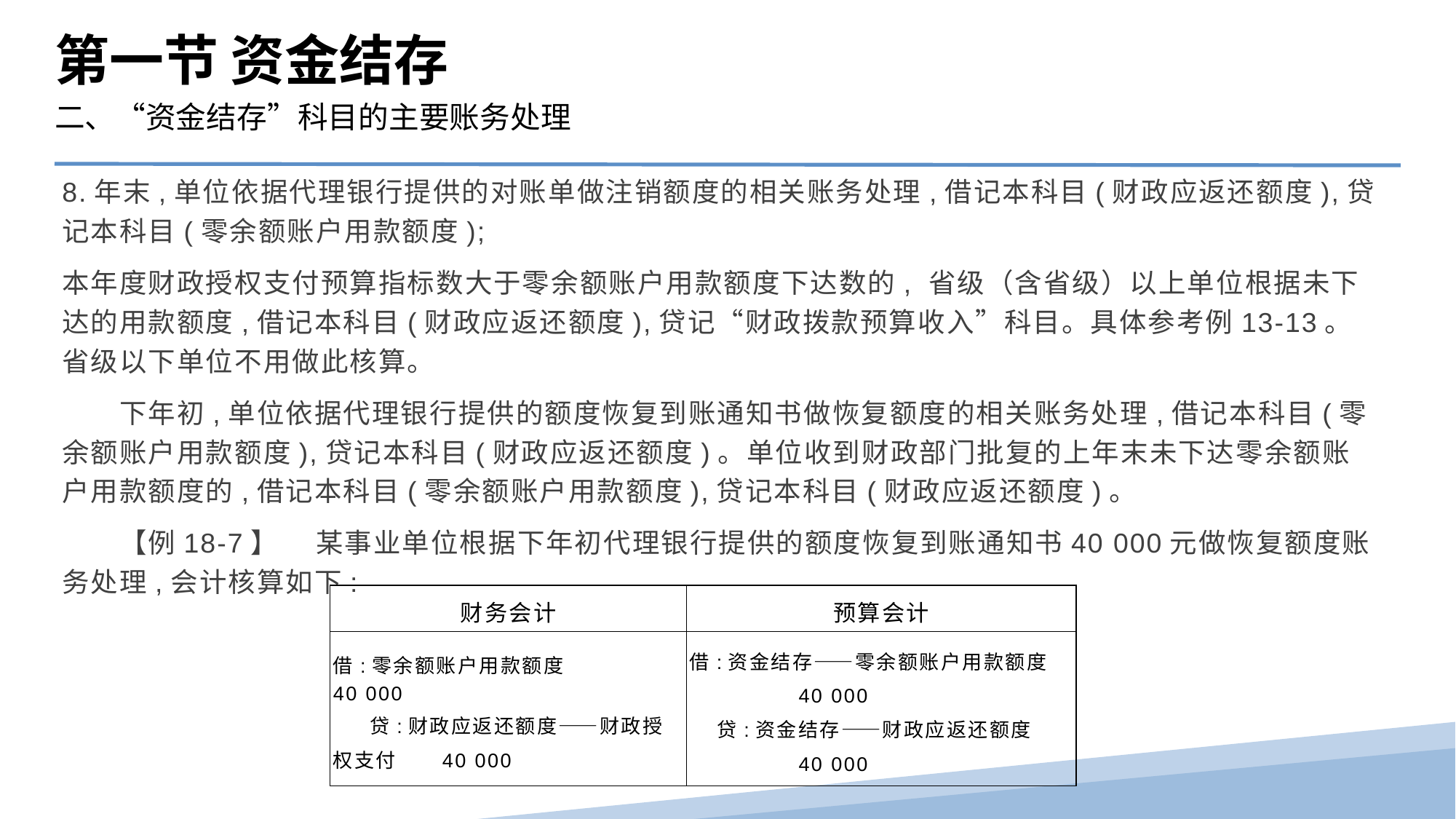

第一节 资金结存
二、“资金结存”科目的主要账务处理
8.年末,单位依据代理银行提供的对账单做注销额度的相关账务处理,借记本科目(财政应返还额度),贷记本科目(零余额账户用款额度);
本年度财政授权支付预算指标数大于零余额账户用款额度下达数的, 省级（含省级）以上单位根据未下达的用款额度,借记本科目(财政应返还额度),贷记“财政拨款预算收入”科目。具体参考例13-13。省级以下单位不用做此核算。
　　下年初,单位依据代理银行提供的额度恢复到账通知书做恢复额度的相关账务处理,借记本科目(零余额账户用款额度),贷记本科目(财政应返还额度)。单位收到财政部门批复的上年末未下达零余额账户用款额度的,借记本科目(零余额账户用款额度),贷记本科目(财政应返还额度)。
　　【例18-7】　 某事业单位根据下年初代理银行提供的额度恢复到账通知书40 000元做恢复额度账务处理,会计核算如下:
| 财务会计 | 预算会计 |
| --- | --- |
| 借:零余额账户用款额度 40 000 贷:财政应返还额度——财政授权支付 40 000 | 借:资金结存——零余额账户用款额度 40 000 贷:资金结存——财政应返还额度 40 000 |